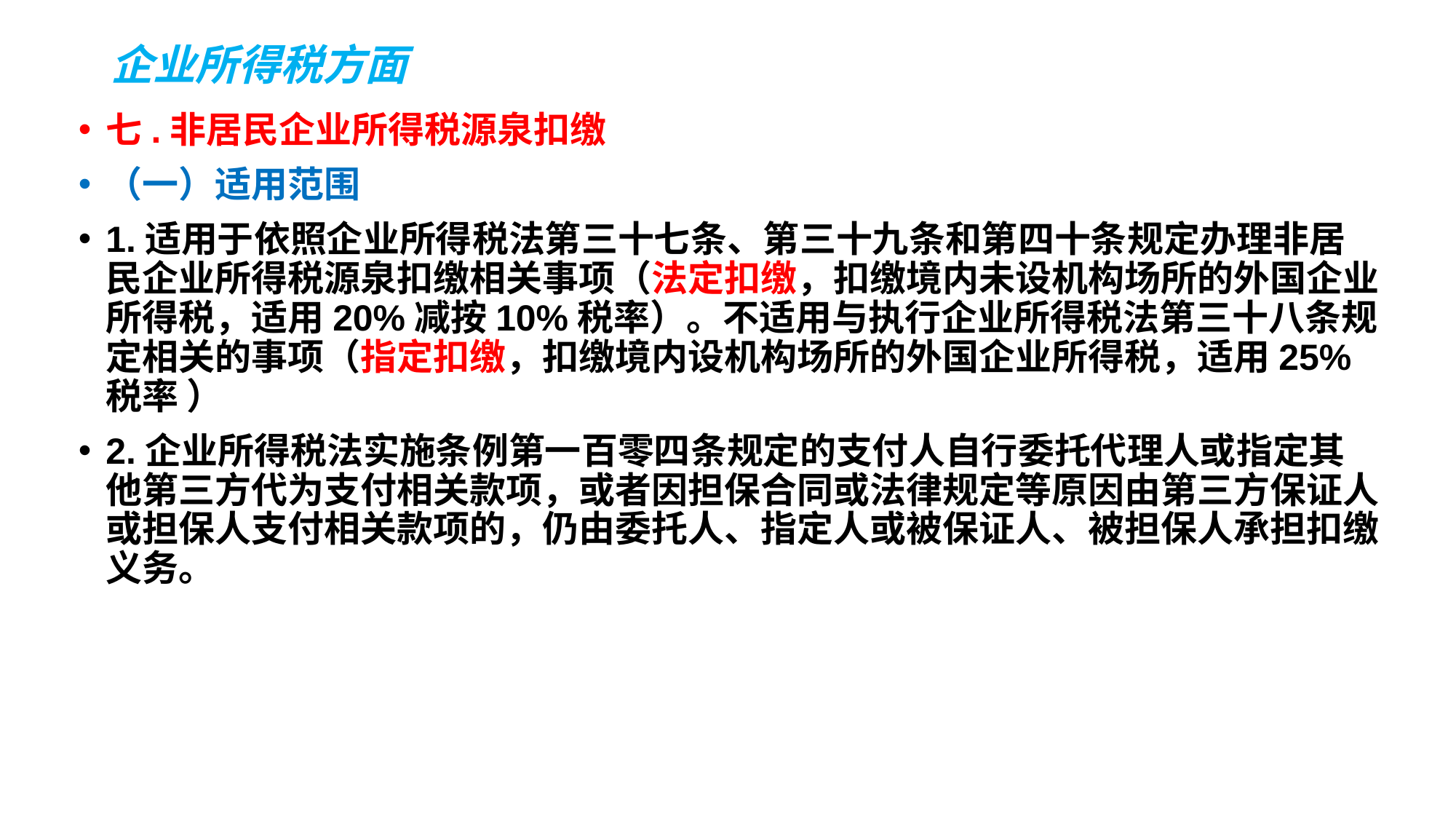

# 企业所得税方面
七.非居民企业所得税源泉扣缴
（一）适用范围
1.适用于依照企业所得税法第三十七条、第三十九条和第四十条规定办理非居民企业所得税源泉扣缴相关事项（法定扣缴，扣缴境内未设机构场所的外国企业所得税，适用20%减按10%税率）。不适用与执行企业所得税法第三十八条规定相关的事项（指定扣缴，扣缴境内设机构场所的外国企业所得税，适用25%税率 ）
2.企业所得税法实施条例第一百零四条规定的支付人自行委托代理人或指定其他第三方代为支付相关款项，或者因担保合同或法律规定等原因由第三方保证人或担保人支付相关款项的，仍由委托人、指定人或被保证人、被担保人承担扣缴义务。